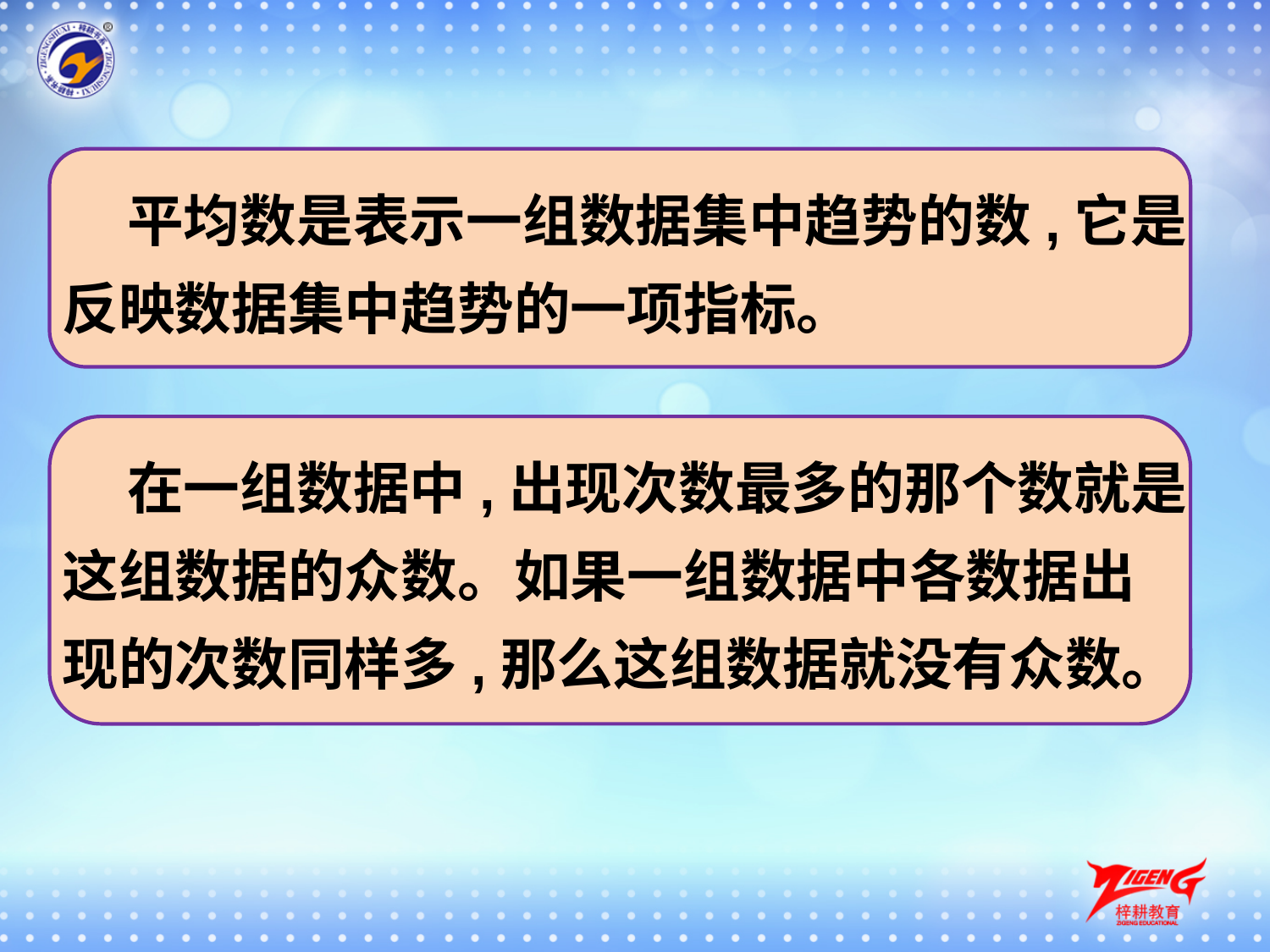

平均数是表示一组数据集中趋势的数,它是反映数据集中趋势的一项指标。

    在一组数据中,出现次数最多的那个数就是这组数据的众数。如果一组数据中各数据出现的次数同样多,那么这组数据就没有众数。